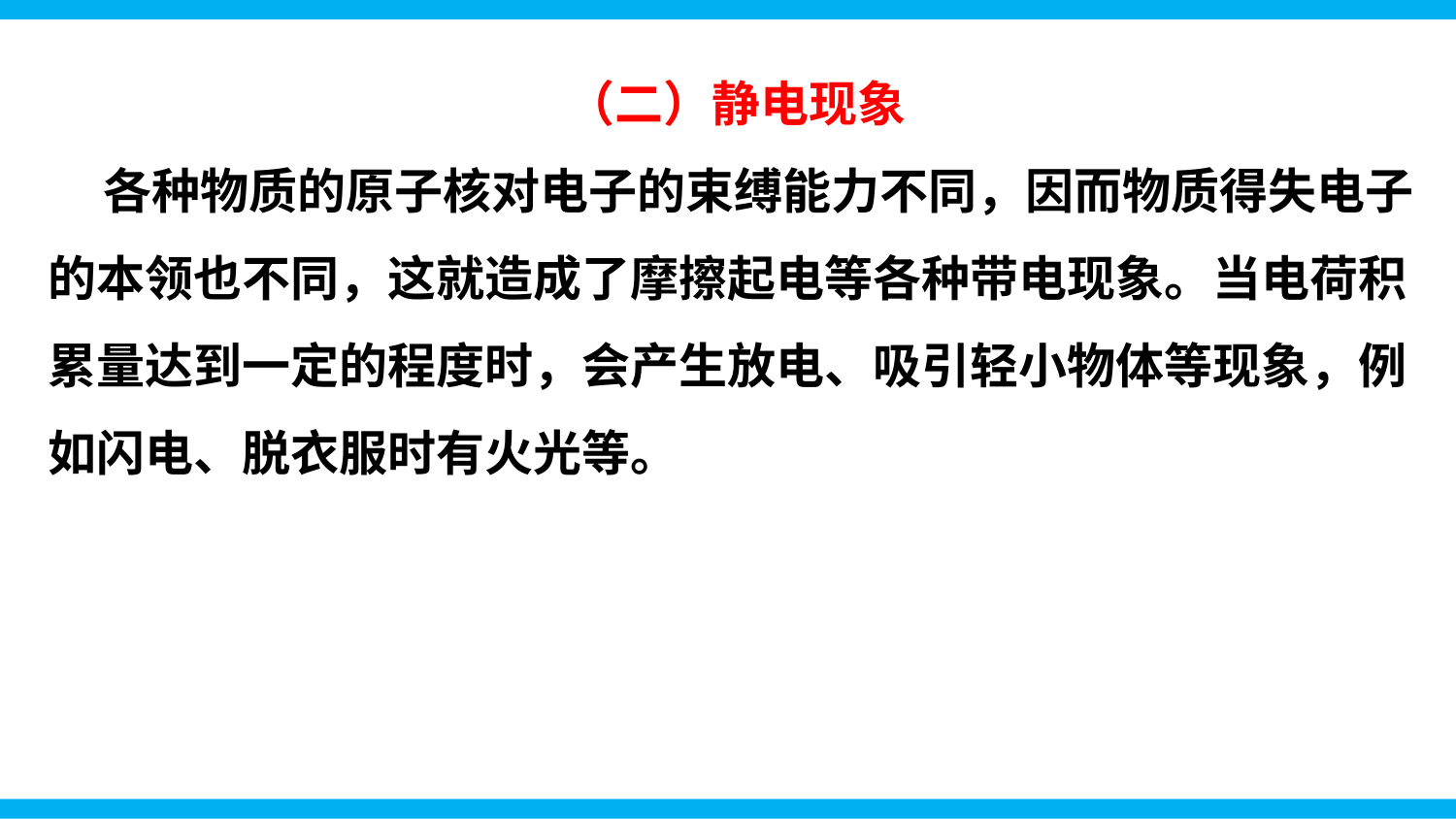

（二）静电现象
    各种物质的原子核对电子的束缚能力不同，因而物质得失电子的本领也不同，这就造成了摩擦起电等各种带电现象。当电荷积累量达到一定的程度时，会产生放电、吸引轻小物体等现象，例如闪电、脱衣服时有火光等。